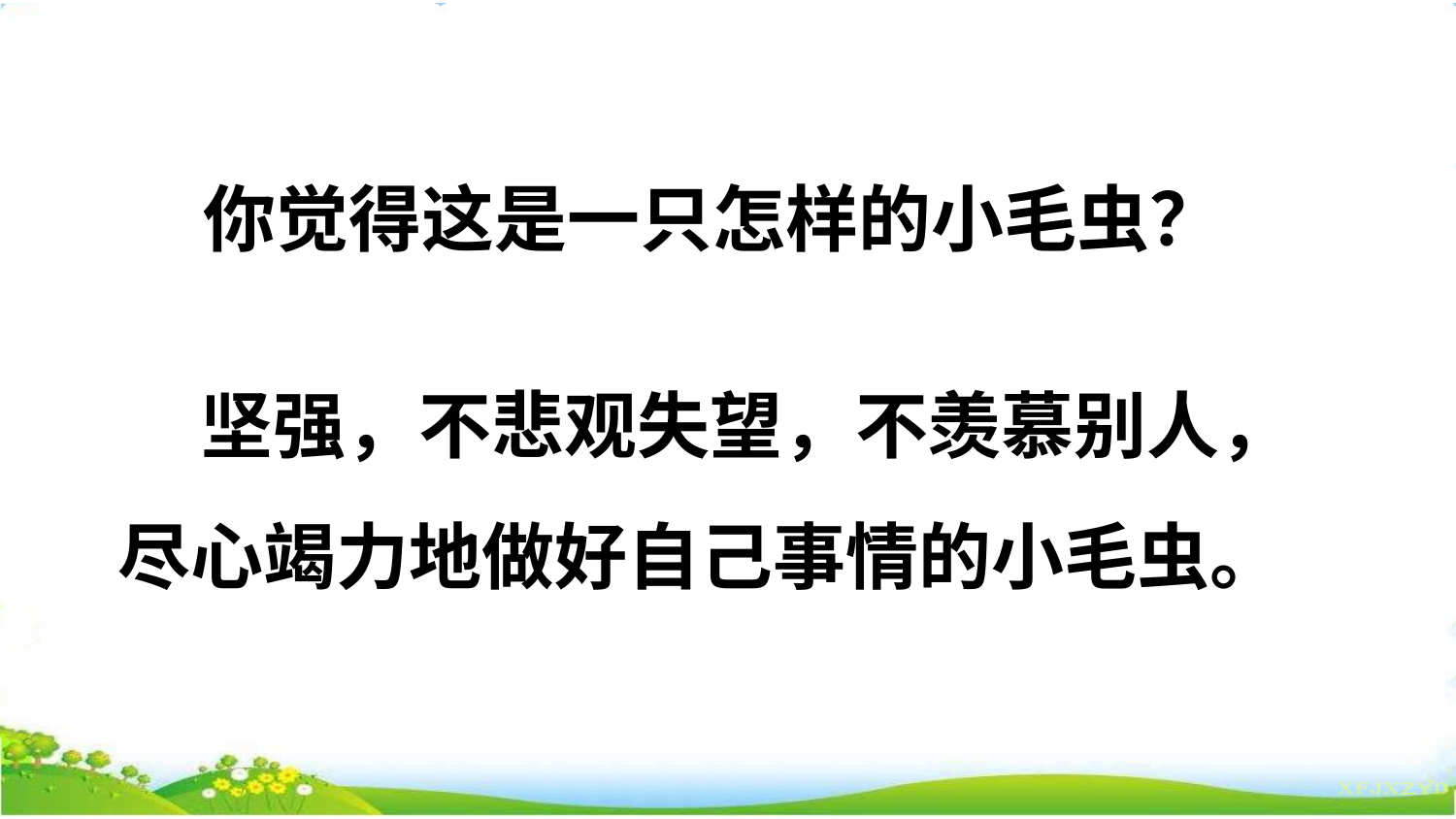

你觉得这是一只怎样的小毛虫？
    坚强，不悲观失望，不羡慕别人，尽心竭力地做好自己事情的小毛虫。